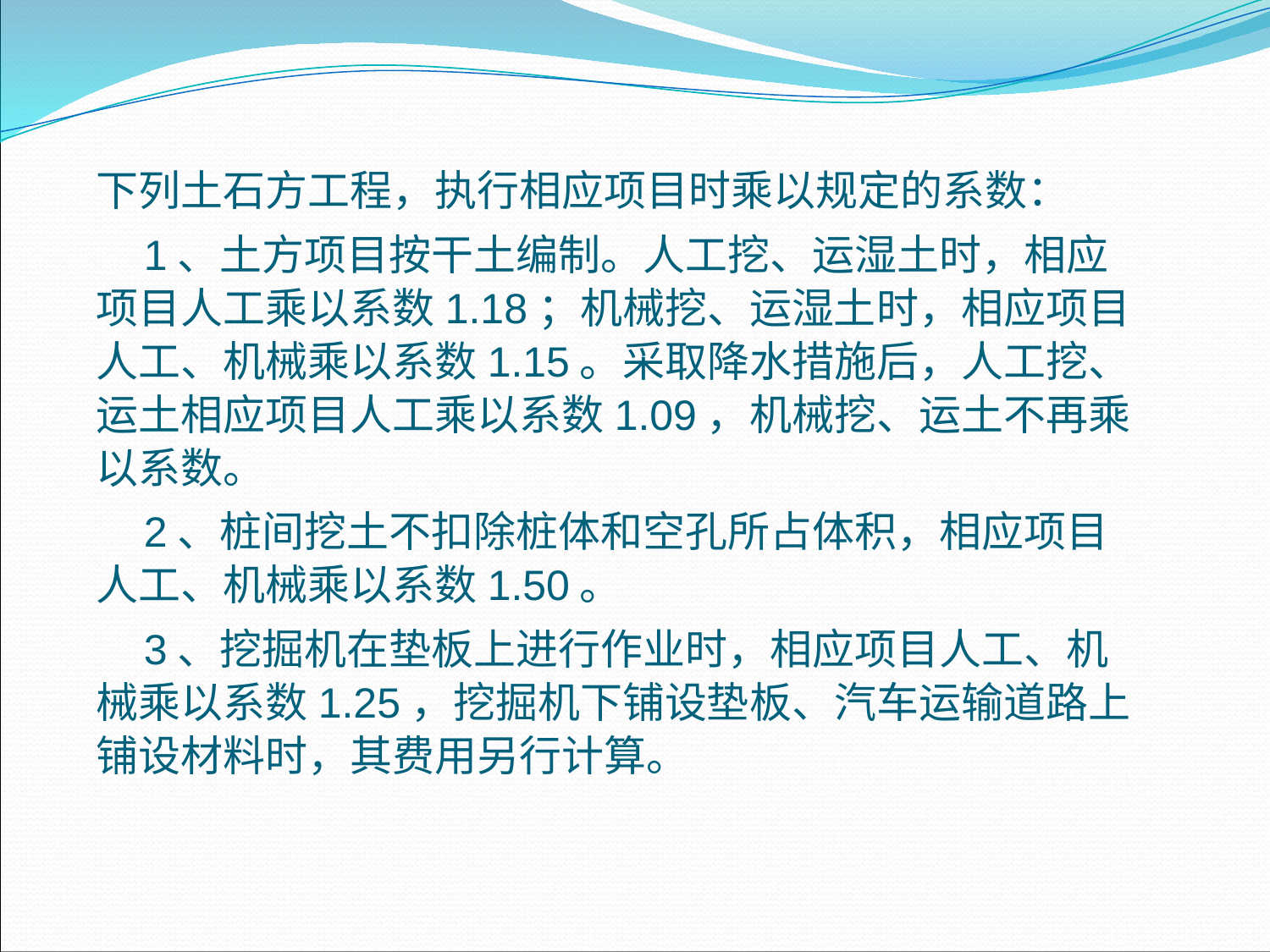

下列土石方工程，执行相应项目时乘以规定的系数：
    1、土方项目按干土编制。人工挖、运湿土时，相应项目人工乘以系数1.18；机械挖、运湿土时，相应项目人工、机械乘以系数1.15。采取降水措施后，人工挖、运土相应项目人工乘以系数1.09，机械挖、运土不再乘以系数。
    2、桩间挖土不扣除桩体和空孔所占体积，相应项目人工、机械乘以系数1.50。
    3、挖掘机在垫板上进行作业时，相应项目人工、机械乘以系数1.25，挖掘机下铺设垫板、汽车运输道路上铺设材料时，其费用另行计算。
17